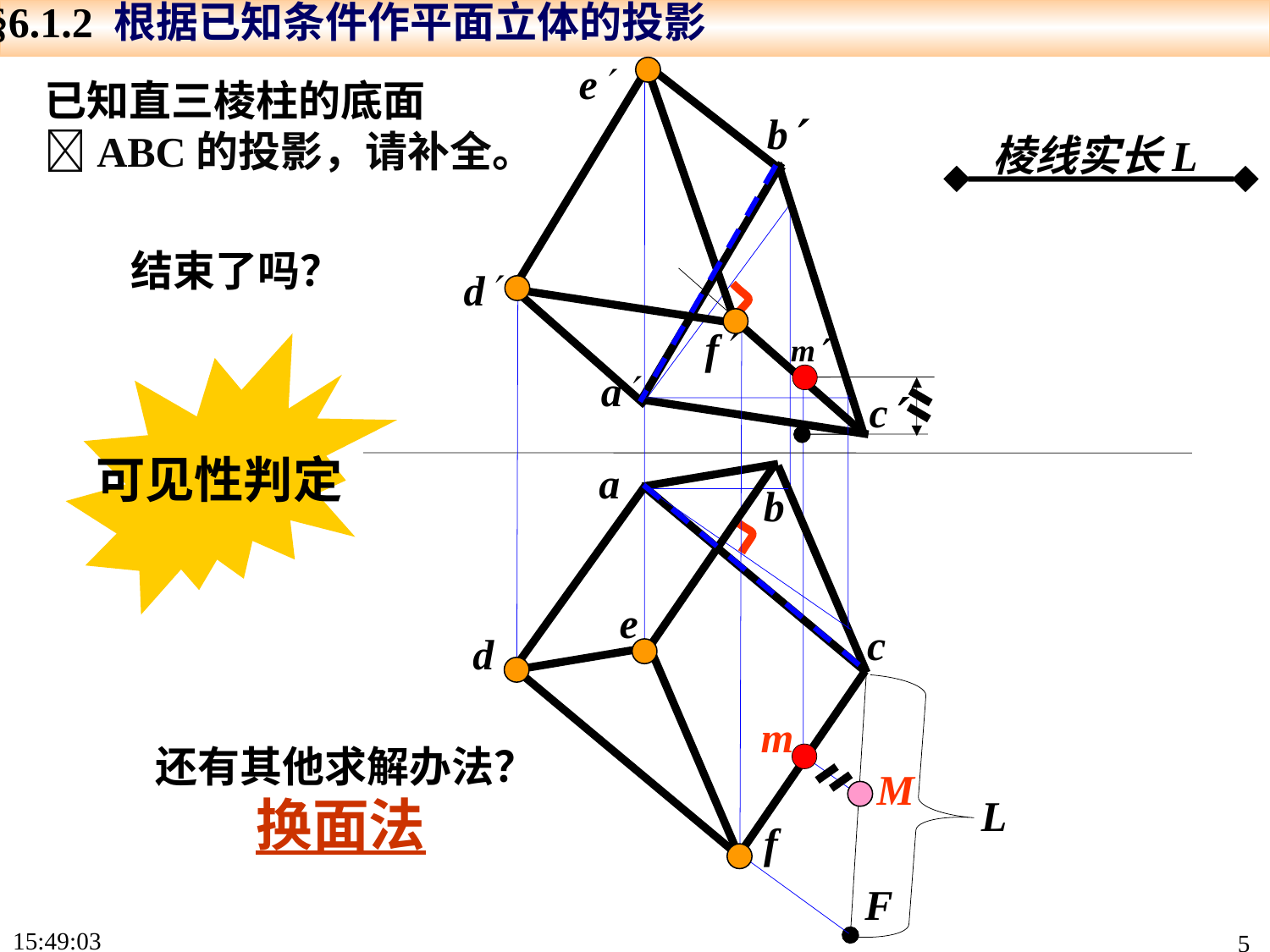

§6.1.2 根据已知条件作平面立体的投影
e′

已知直三棱柱的底面ΔABC的投影，请补全。

b′
棱线实长L

结束了吗？
d′

f′
m′

可见性判定
a′

c′

a

b

e
c
d

m
还有其他求解办法？

M

L
换面法
f

F
15:49:03
5